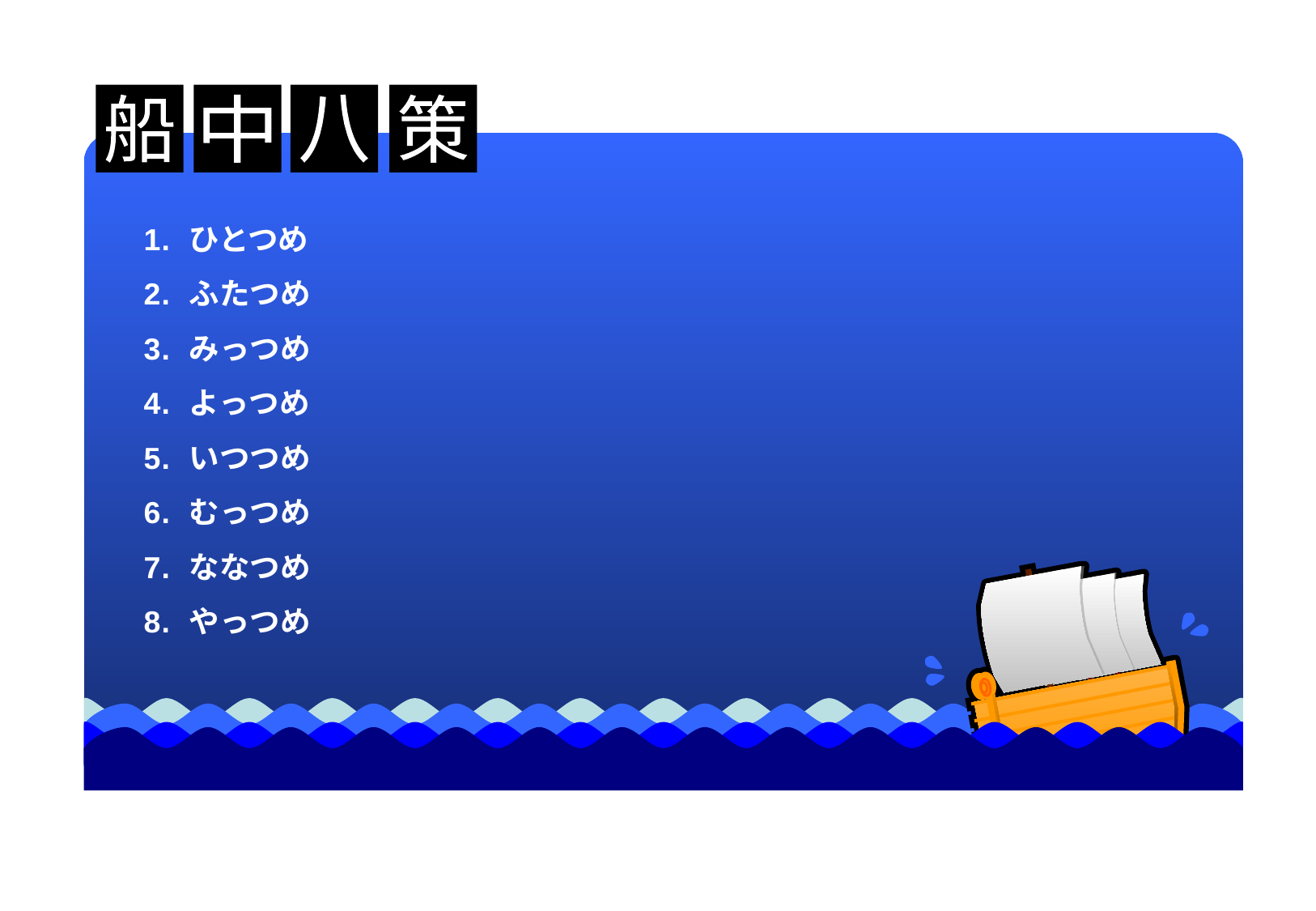

船
中
八
策

ひとつめ
ふたつめ
みっつめ
よっつめ
いつつめ
むっつめ
ななつめ
やっつめ